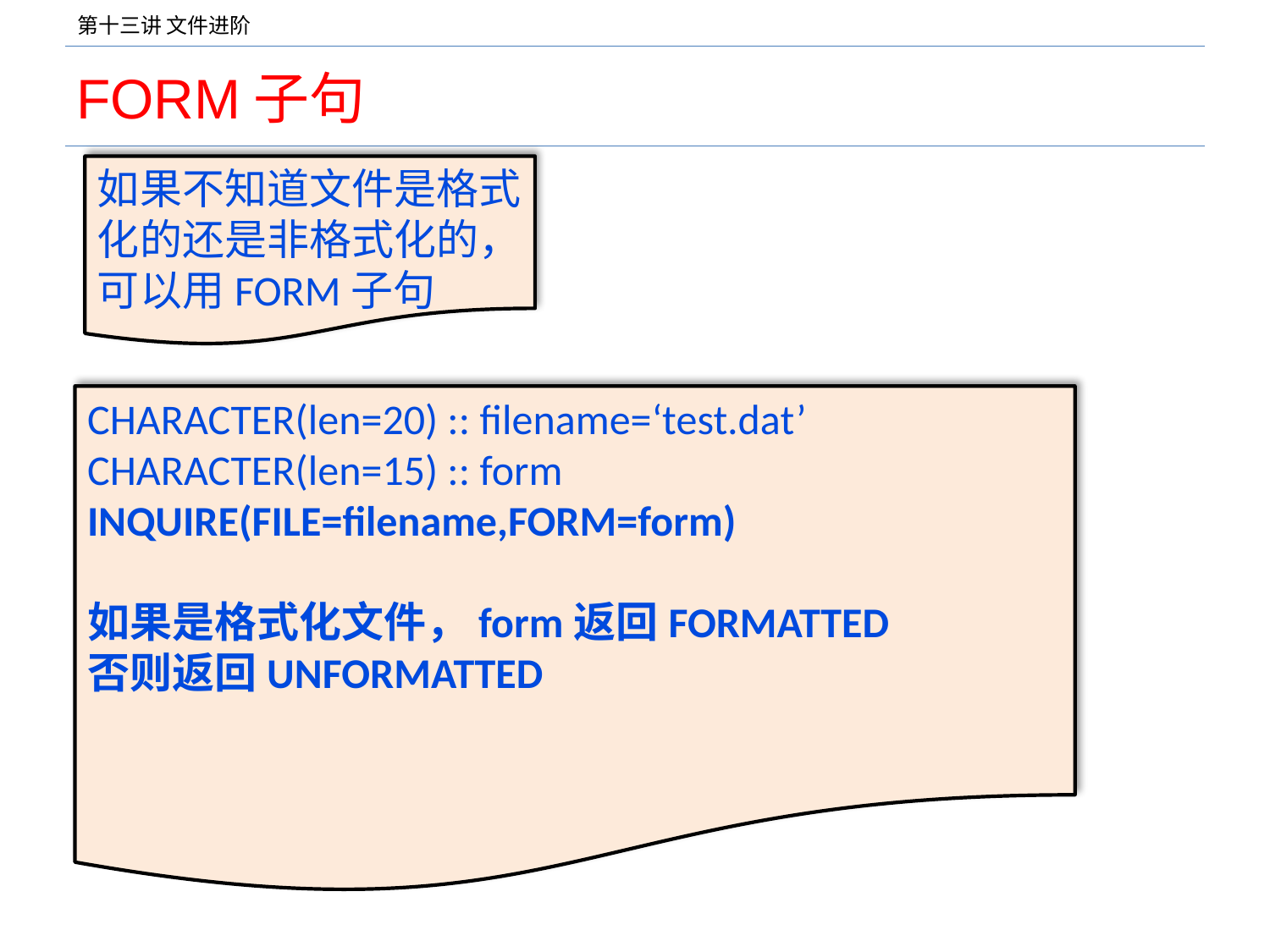

# FORM子句
如果不知道文件是格式化的还是非格式化的，可以用FORM子句
CHARACTER(len=20) :: filename=‘test.dat’
CHARACTER(len=15) :: form
INQUIRE(FILE=filename,FORM=form)

如果是格式化文件，form返回FORMATTED
否则返回UNFORMATTED